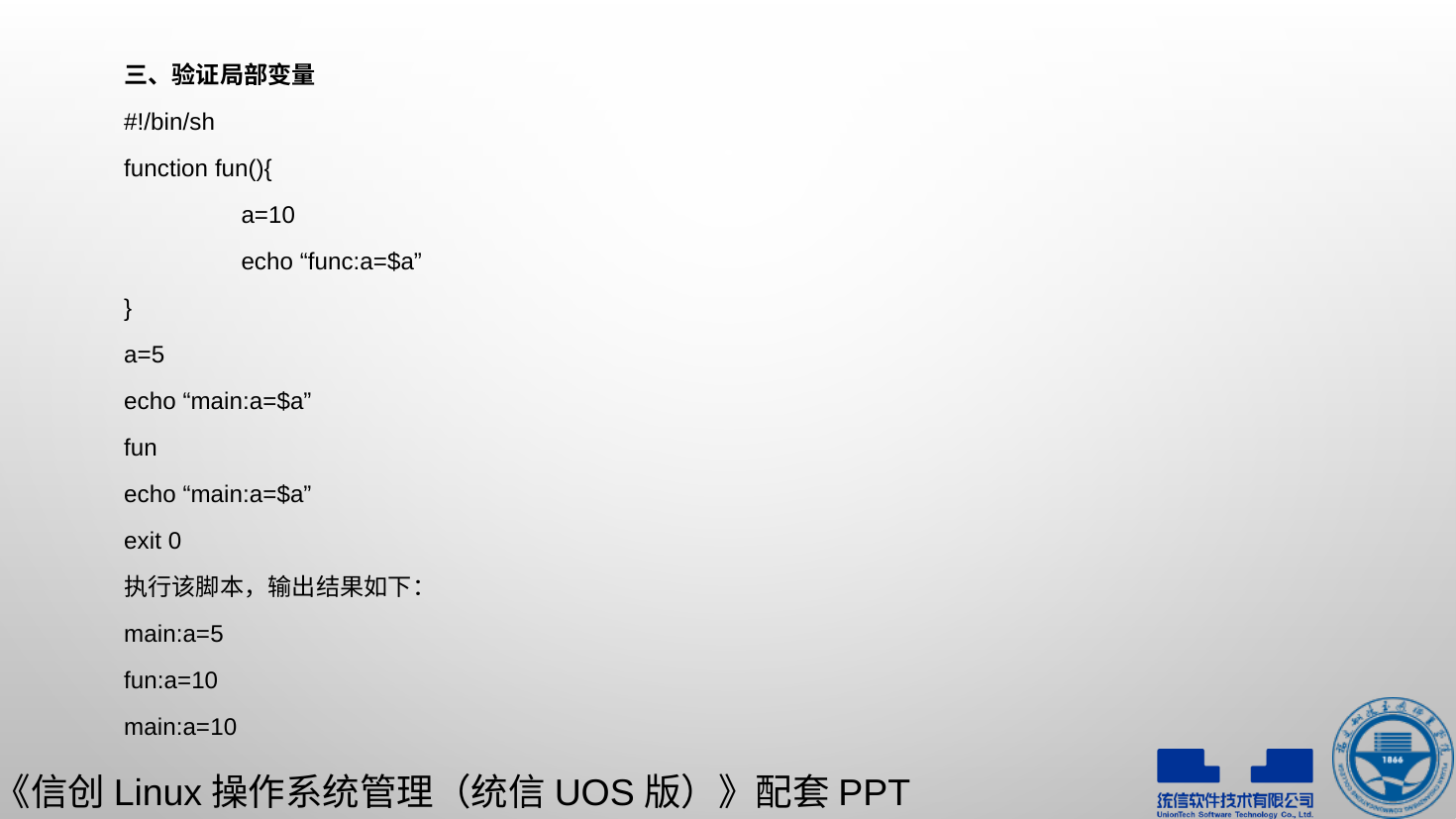

三、验证局部变量
#!/bin/sh
function fun(){
	a=10
	echo “func:a=$a”
}
a=5
echo “main:a=$a”
fun
echo “main:a=$a”
exit 0
执行该脚本，输出结果如下：
main:a=5
fun:a=10
main:a=10